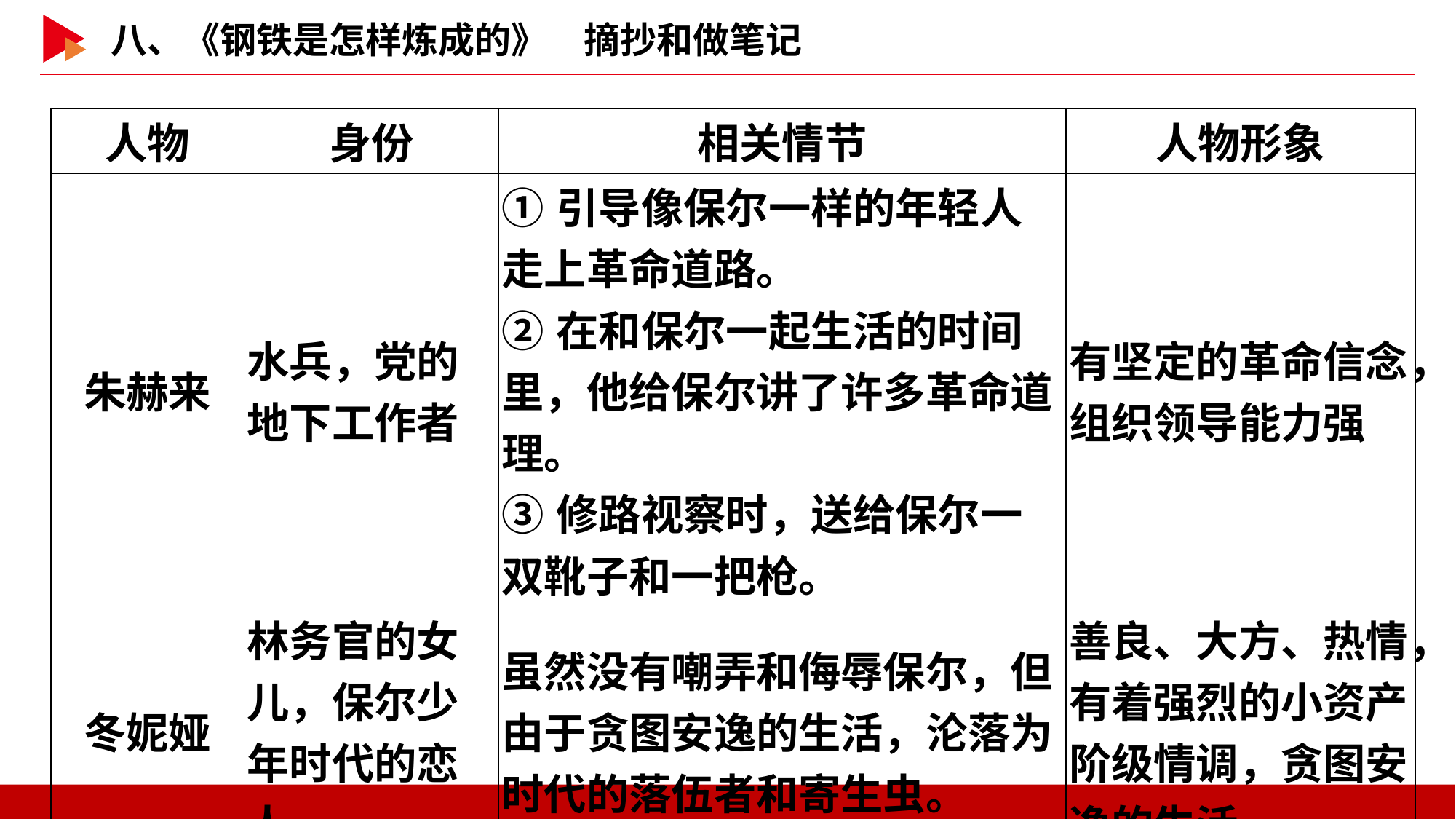

| 人物 | 身份 | 相关情节 | 人物形象 |
| --- | --- | --- | --- |
| 朱赫来 | 水兵，党的地下工作者 | ①引导像保尔一样的年轻人走上革命道路。 ②在和保尔一起生活的时间里，他给保尔讲了许多革命道理。 ③修路视察时，送给保尔一双靴子和一把枪。 | 有坚定的革命信念，组织领导能力强 |
| 冬妮娅 | 林务官的女儿，保尔少年时代的恋人 | 虽然没有嘲弄和侮辱保尔，但由于贪图安逸的生活，沦落为时代的落伍者和寄生虫。 | 善良、大方、热情，有着强烈的小资产阶级情调，贪图安逸的生活 |